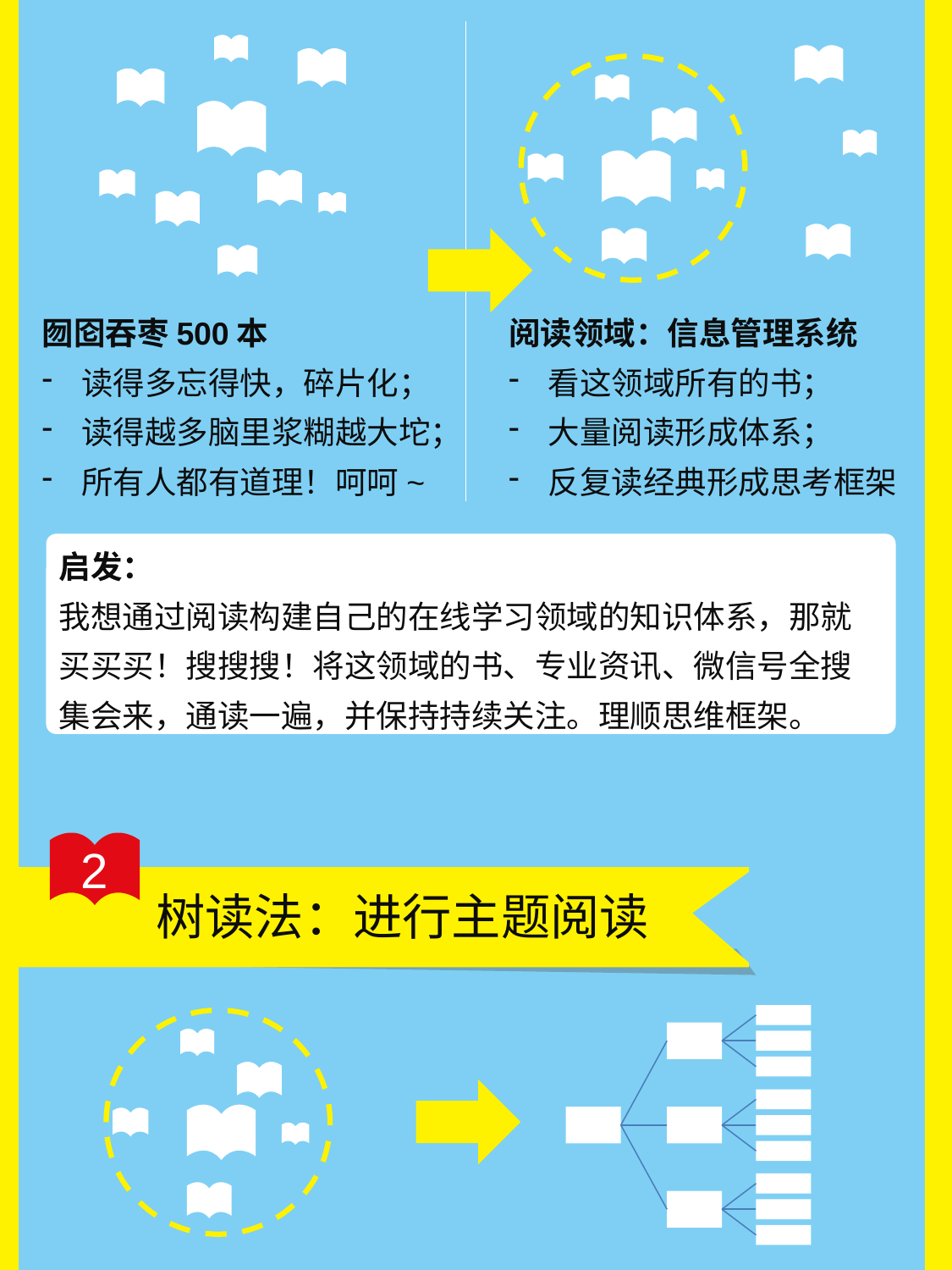

囫囵吞枣500本
读得多忘得快，碎片化；
读得越多脑里浆糊越大坨；
所有人都有道理！呵呵~
阅读领域：信息管理系统
看这领域所有的书；
大量阅读形成体系；
反复读经典形成思考框架
启发：
我想通过阅读构建自己的在线学习领域的知识体系，那就买买买！搜搜搜！将这领域的书、专业资讯、微信号全搜集会来，通读一遍，并保持持续关注。理顺思维框架。

2

树读法：进行主题阅读